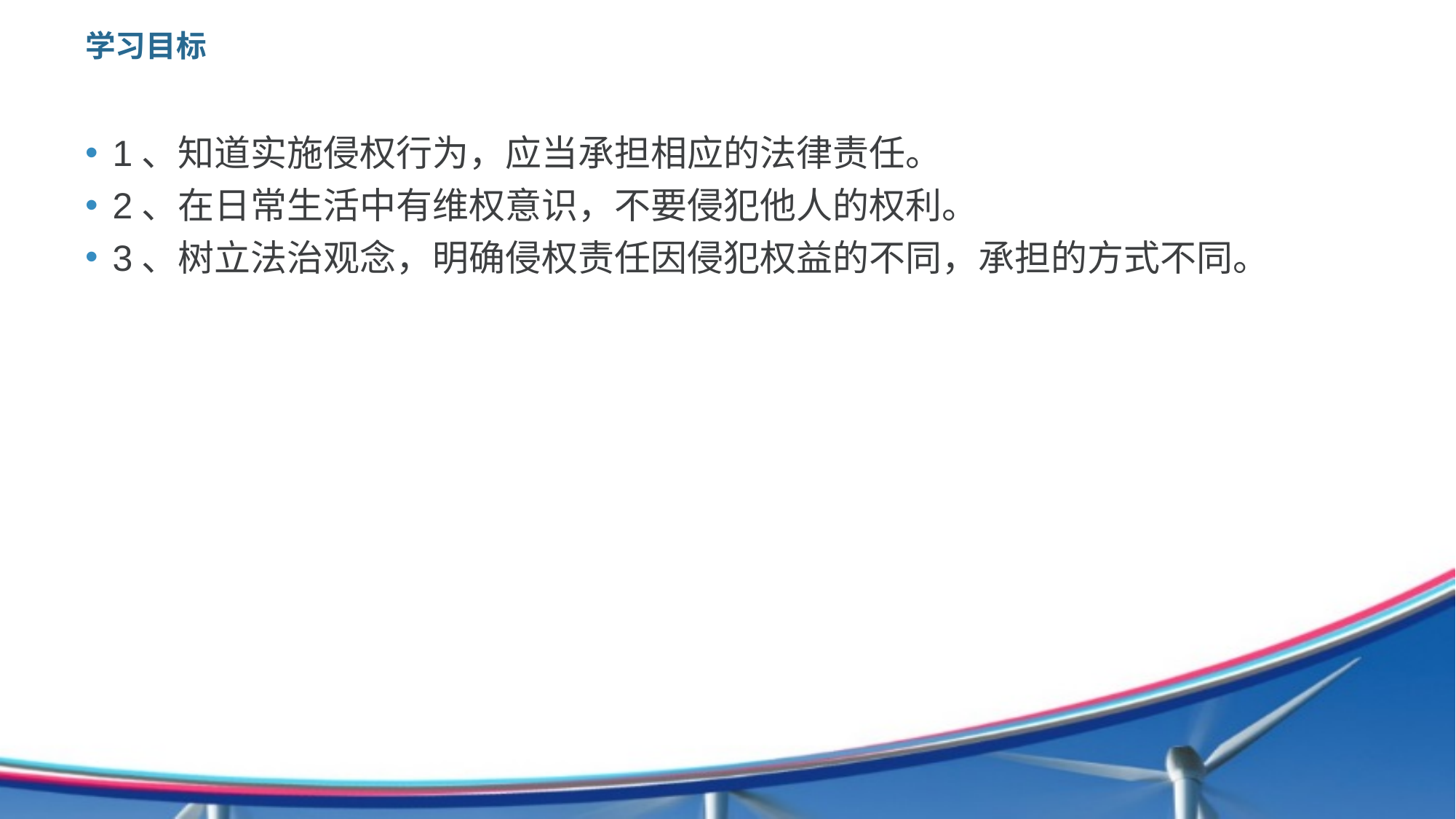

# 学习目标
1、知道实施侵权行为，应当承担相应的法律责任。
2、在日常生活中有维权意识，不要侵犯他人的权利。
3、树立法治观念，明确侵权责任因侵犯权益的不同，承担的方式不同。